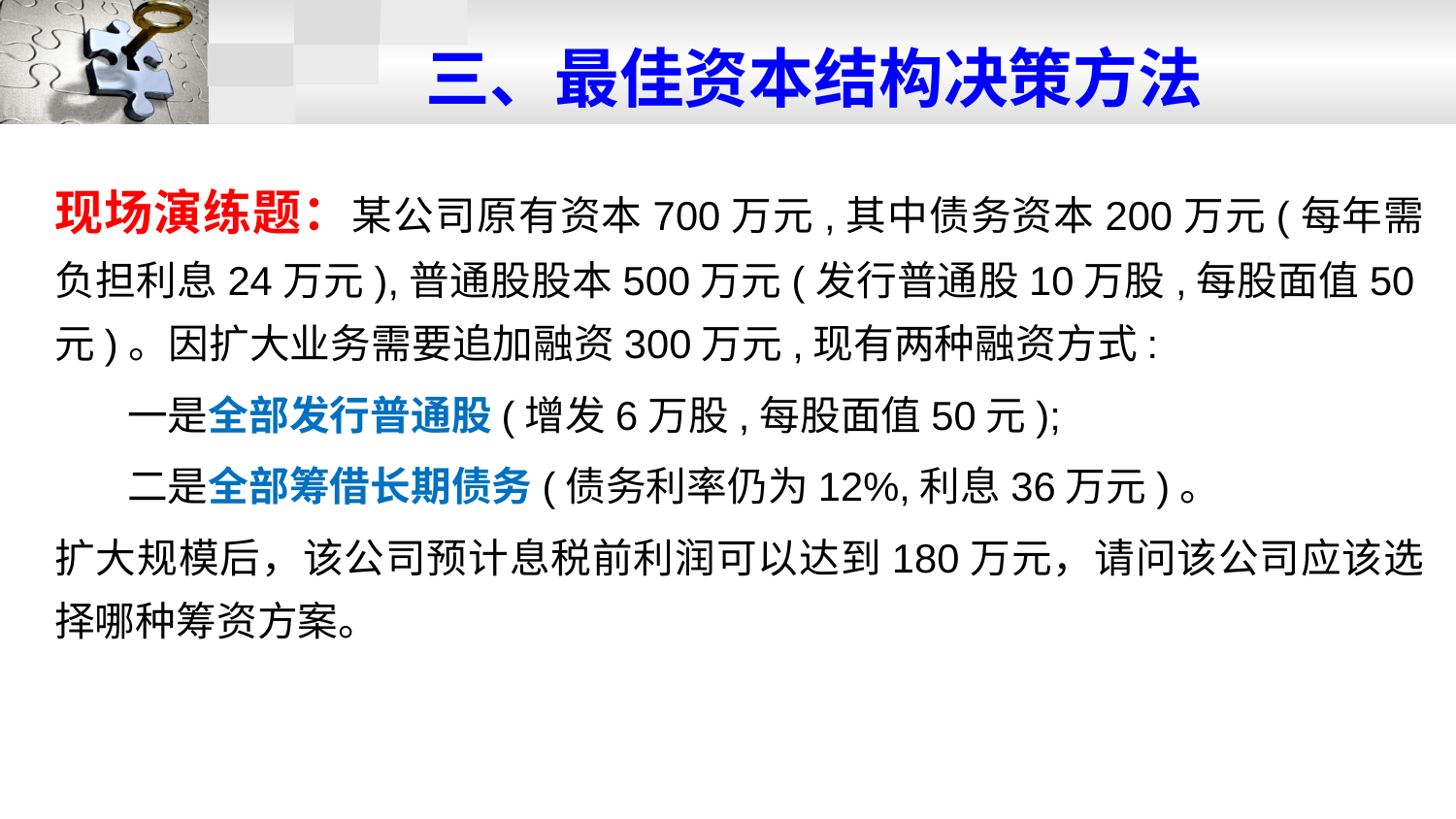

# 三、最佳资本结构决策方法
现场演练题：某公司原有资本700万元,其中债务资本200万元(每年需负担利息24万元),普通股股本500万元(发行普通股10万股,每股面值50元)。因扩大业务需要追加融资300万元,现有两种融资方式:
       一是全部发行普通股(增发6万股,每股面值50元);
       二是全部筹借长期债务(债务利率仍为12%,利息36万元)。
扩大规模后，该公司预计息税前利润可以达到180万元，请问该公司应该选择哪种筹资方案。